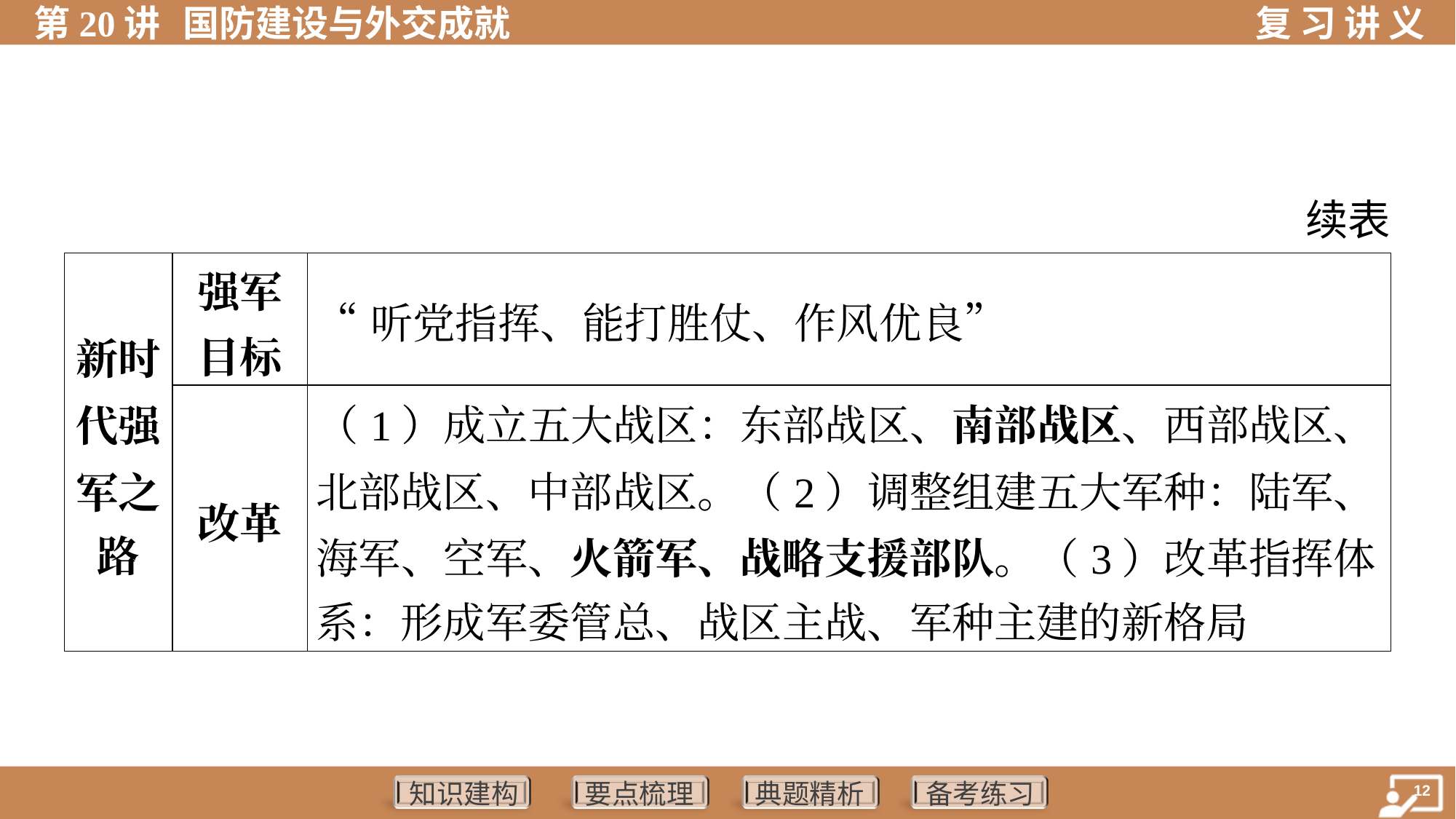

续表
| 新时 代强 军之 路 | 强军 目标 | “听党指挥、能打胜仗、作风优良” |  |  |  |
| --- | --- | --- | --- | --- | --- |
|  | 改革 | （1）成立五大战区：东部战区、南部战区、西部战区、 北部战区、中部战区。（2）调整组建五大军种：陆军、 海军、空军、火箭军、战略支援部队。（3）改革指挥体 系：形成军委管总、战区主战、军种主建的新格局 |  |  |  |